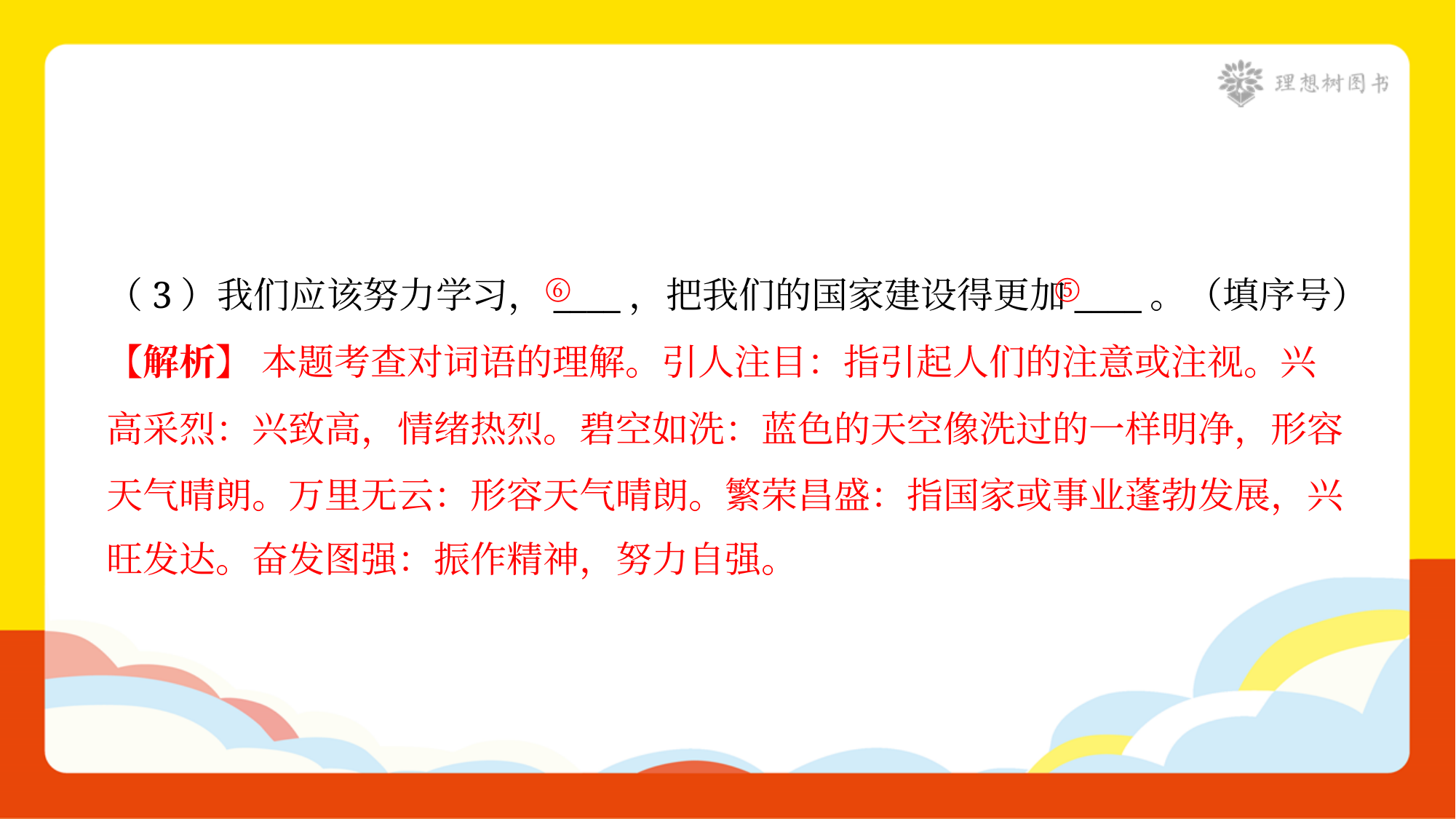

⑥
⑤
（3）我们应该努力学习，____，把我们的国家建设得更加____。（填序号）
【解析】 本题考查对词语的理解。引人注目：指引起人们的注意或注视。兴
高采烈：兴致高，情绪热烈。碧空如洗：蓝色的天空像洗过的一样明净，形容
天气晴朗。万里无云：形容天气晴朗。繁荣昌盛：指国家或事业蓬勃发展，兴
旺发达。奋发图强：振作精神，努力自强。